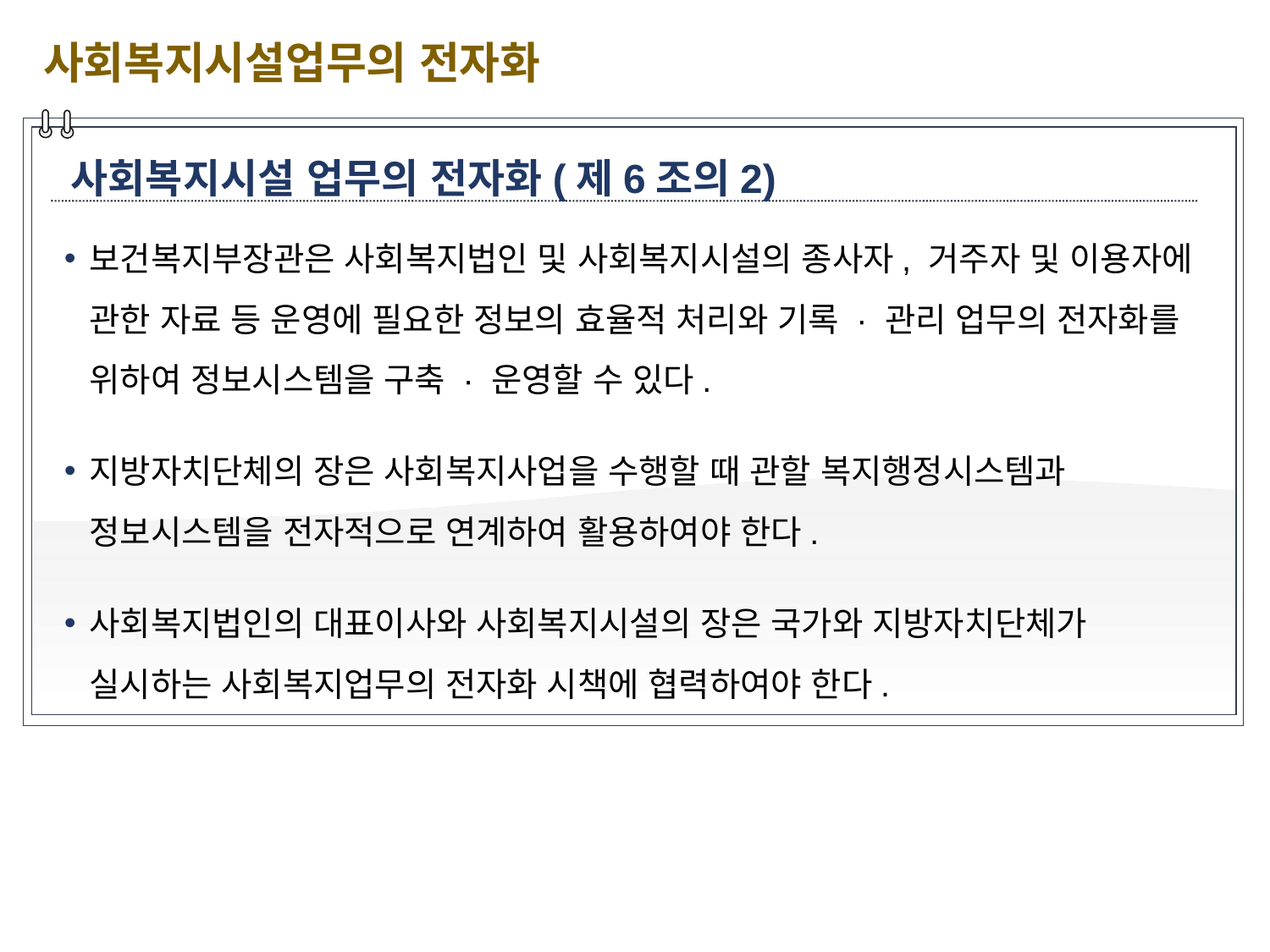

사회복지시설업무의 전자화

사회복지시설 업무의 전자화(제6조의2)

보건복지부장관은 사회복지법인 및 사회복지시설의 종사자, 거주자 및 이용자에 관한 자료 등 운영에 필요한 정보의 효율적 처리와 기록 · 관리 업무의 전자화를 위하여 정보시스템을 구축 · 운영할 수 있다.
지방자치단체의 장은 사회복지사업을 수행할 때 관할 복지행정시스템과 정보시스템을 전자적으로 연계하여 활용하여야 한다.
사회복지법인의 대표이사와 사회복지시설의 장은 국가와 지방자치단체가 실시하는 사회복지업무의 전자화 시책에 협력하여야 한다.